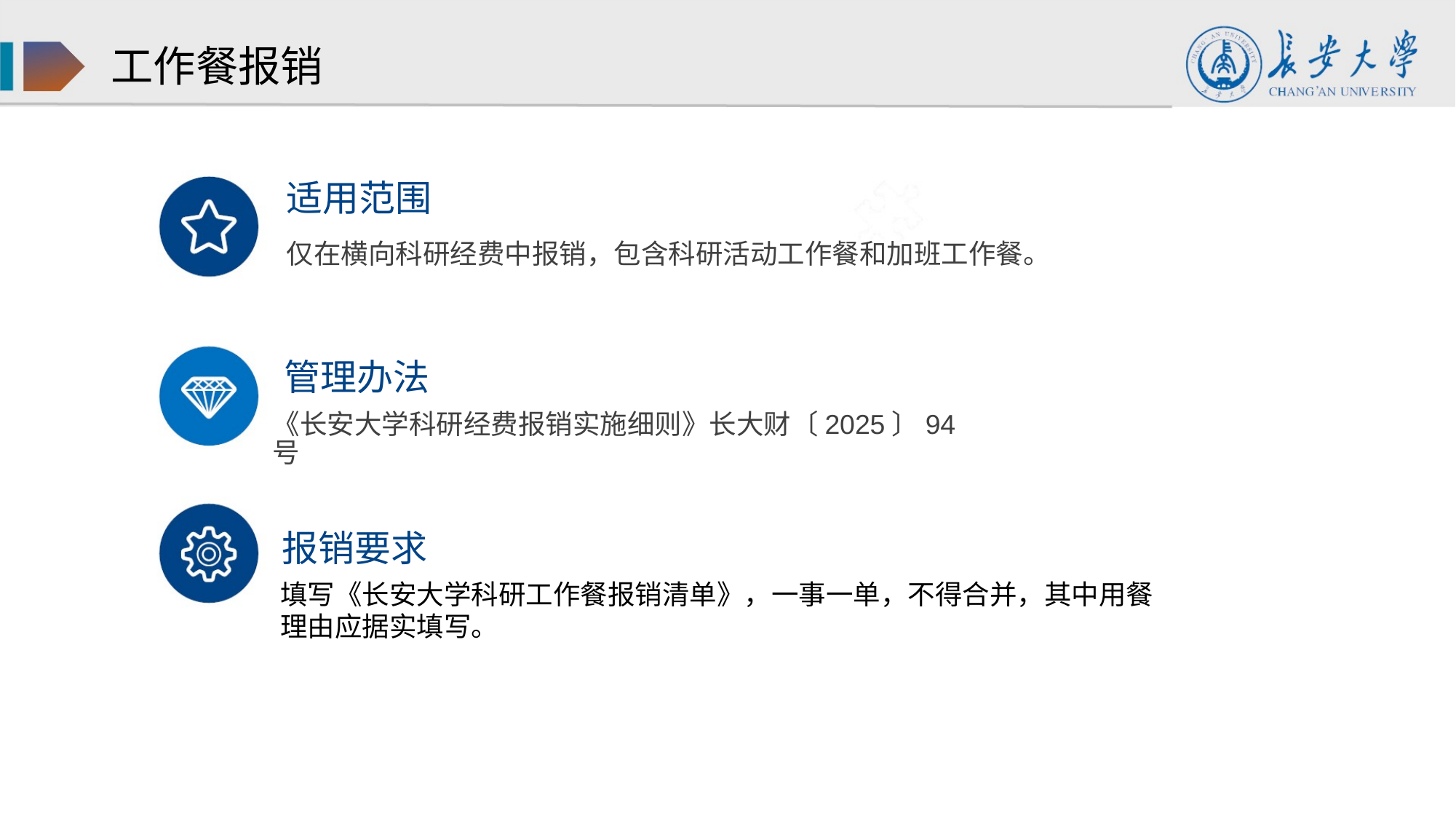

工作餐报销
适用范围
仅在横向科研经费中报销，包含科研活动工作餐和加班工作餐。
管理办法
《长安大学科研经费报销实施细则》长大财〔2025〕94号
报销要求
填写《长安大学科研工作餐报销清单》，一事一单，不得合并，其中用餐
理由应据实填写。